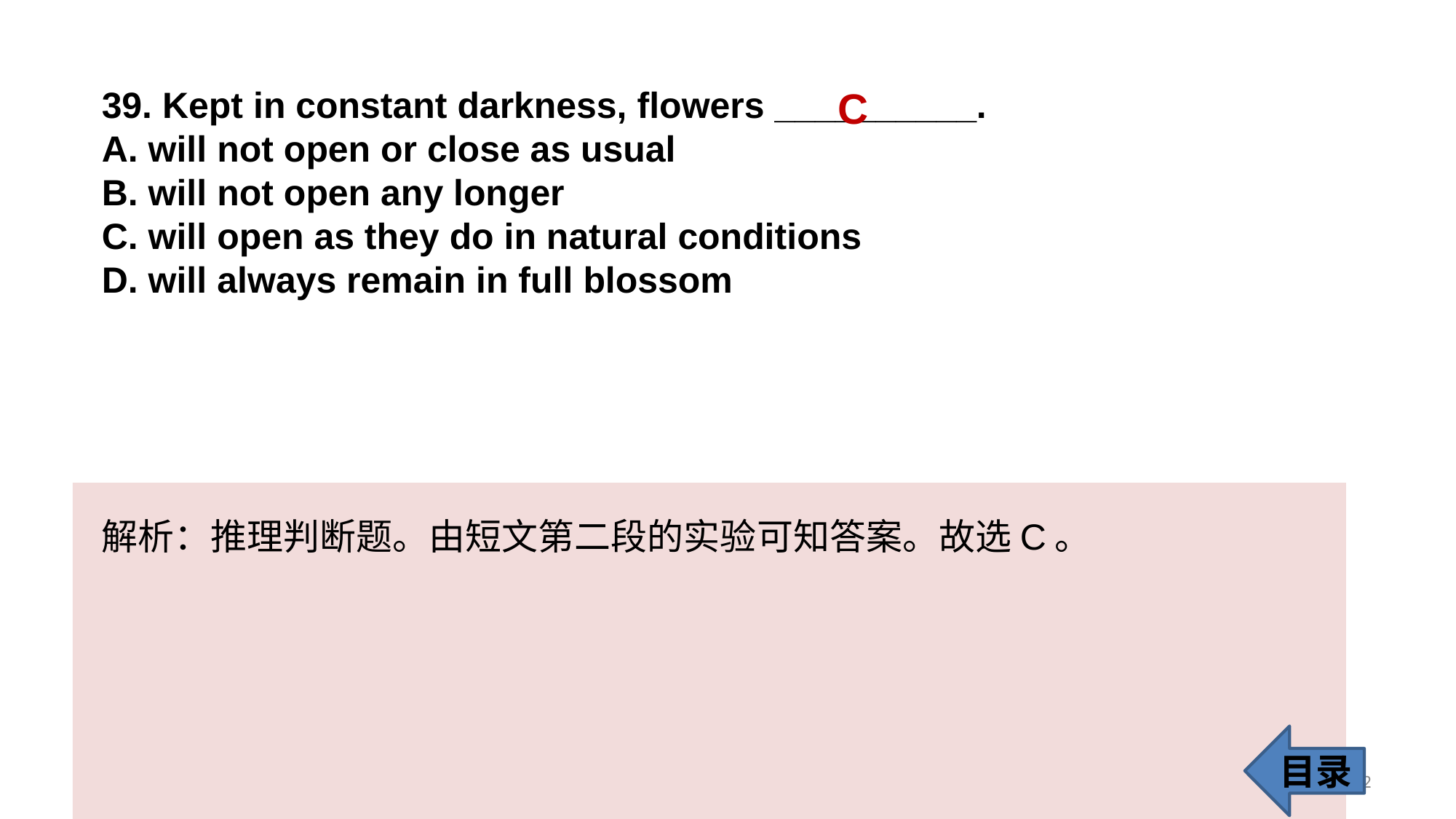

39. Kept in constant darkness, flowers __________.
A. will not open or close as usual
B. will not open any longer
C. will open as they do in natural conditions
D. will always remain in full blossom
C

解析：推理判断题。由短文第二段的实验可知答案。故选C。
目录
42